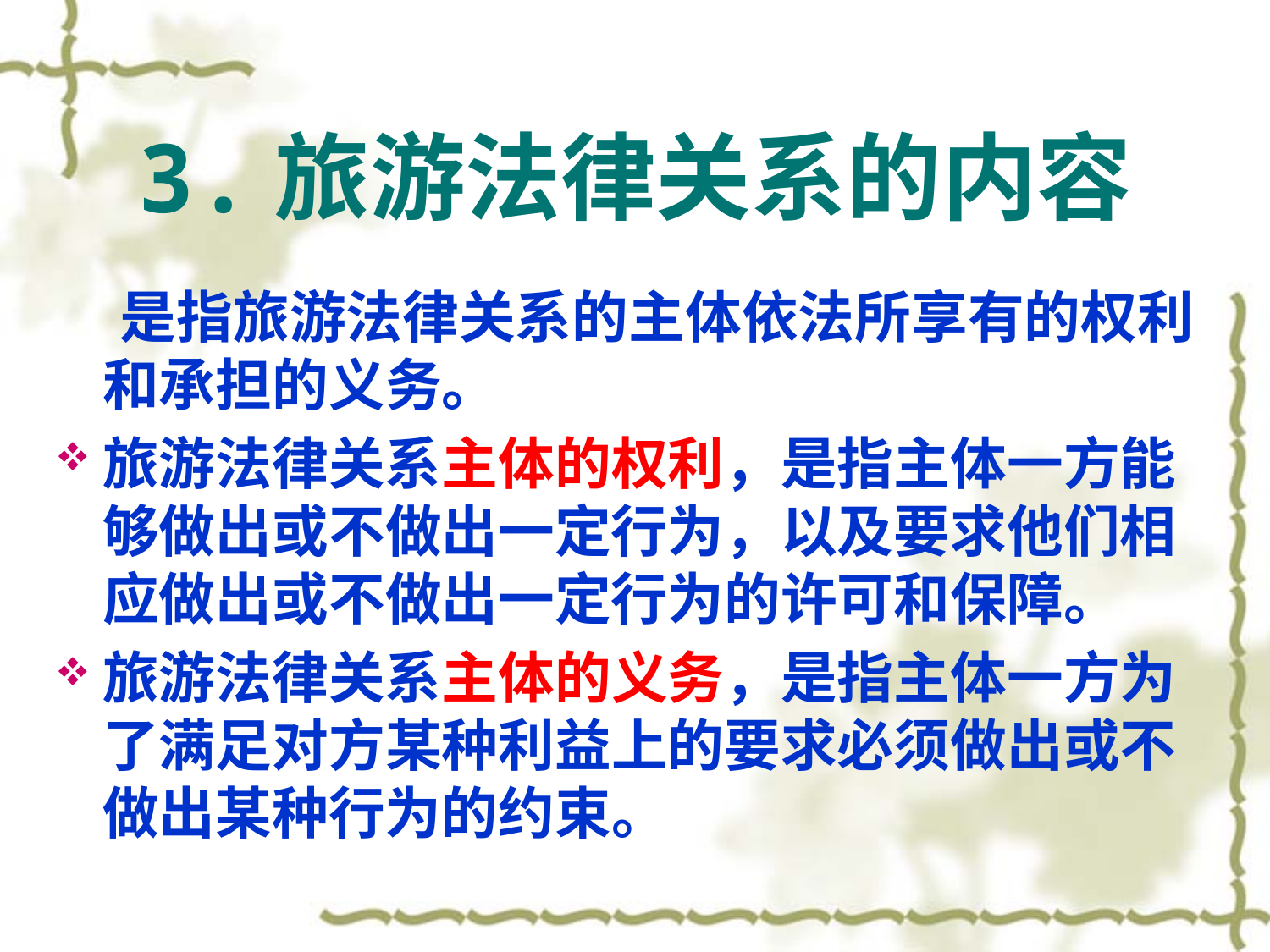

# 3.旅游法律关系的内容
    是指旅游法律关系的主体依法所享有的权利和承担的义务。
旅游法律关系主体的权利，是指主体一方能够做出或不做出一定行为，以及要求他们相应做出或不做出一定行为的许可和保障。
旅游法律关系主体的义务，是指主体一方为了满足对方某种利益上的要求必须做出或不做出某种行为的约束。